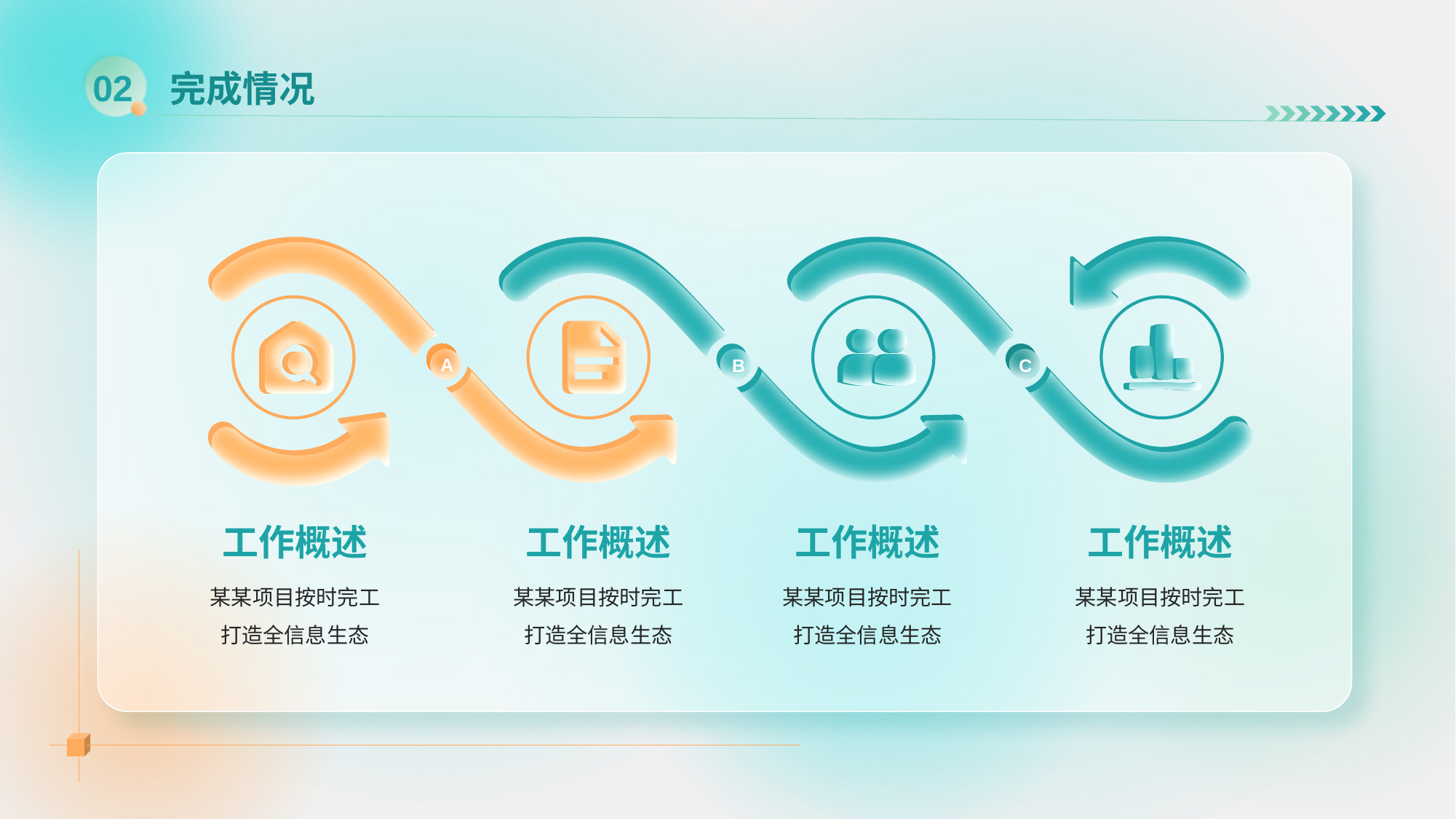

# 完成情况
02

A

B

C

工作概述
工作概述
工作概述
工作概述
某某项目按时完工
打造全信息生态
某某项目按时完工
打造全信息生态
某某项目按时完工
打造全信息生态
某某项目按时完工
打造全信息生态